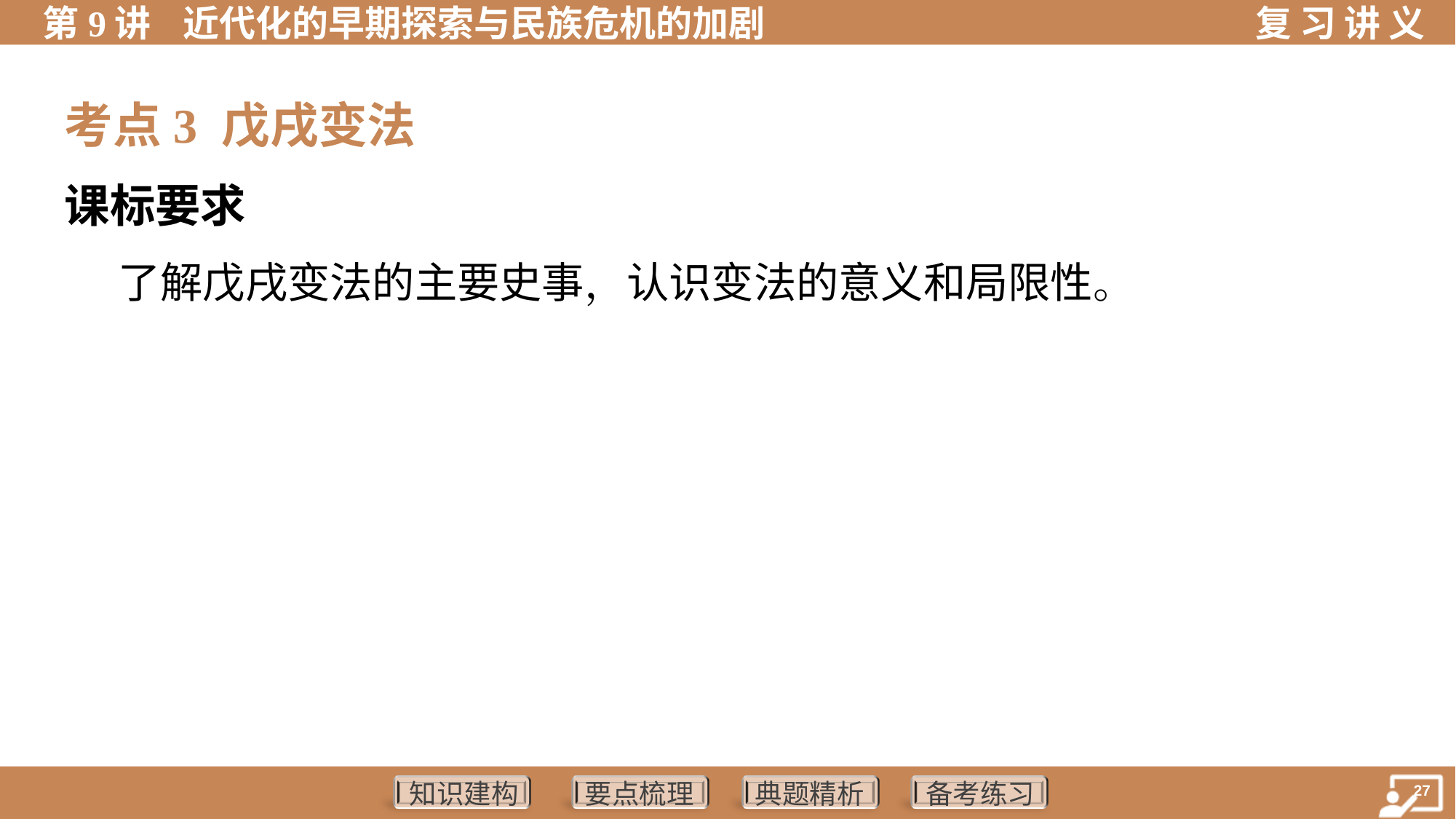

考点3 戊戌变法
课标要求
    了解戊戌变法的主要史事，认识变法的意义和局限性。